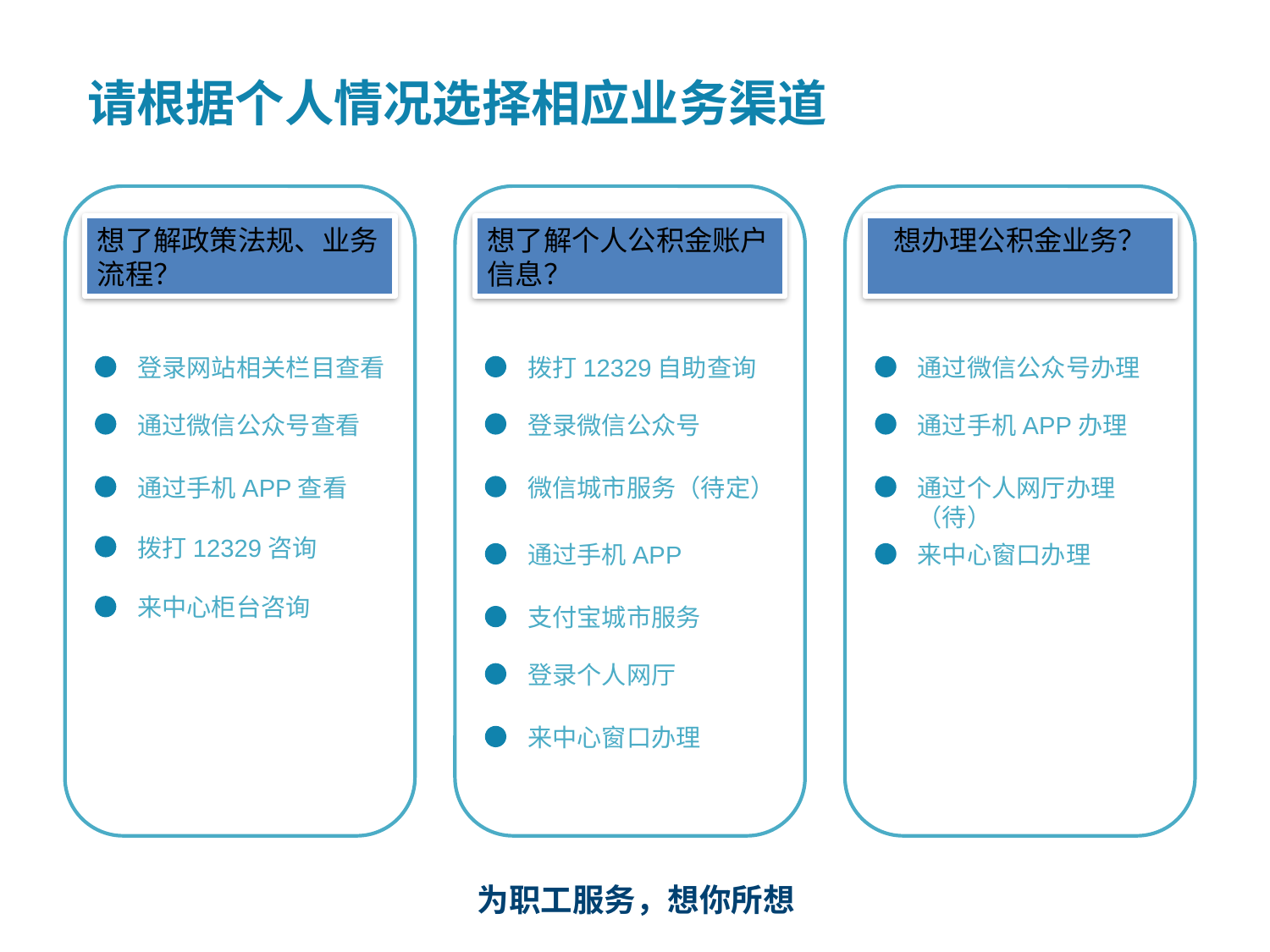

请根据个人情况选择相应业务渠道

想了解政策法规、业务流程？
登录网站相关栏目查看

通过微信公众号查看

通过手机APP查看

拨打12329咨询

来中心柜台咨询

想了解个人公积金账户信息？
拨打12329自助查询

登录微信公众号

微信城市服务（待定）

通过手机APP

支付宝城市服务

想办理公积金业务？
通过微信公众号办理

通过手机APP办理

通过个人网厅办理（待）

来中心窗口办理

登录个人网厅

来中心窗口办理

为职工服务，想你所想